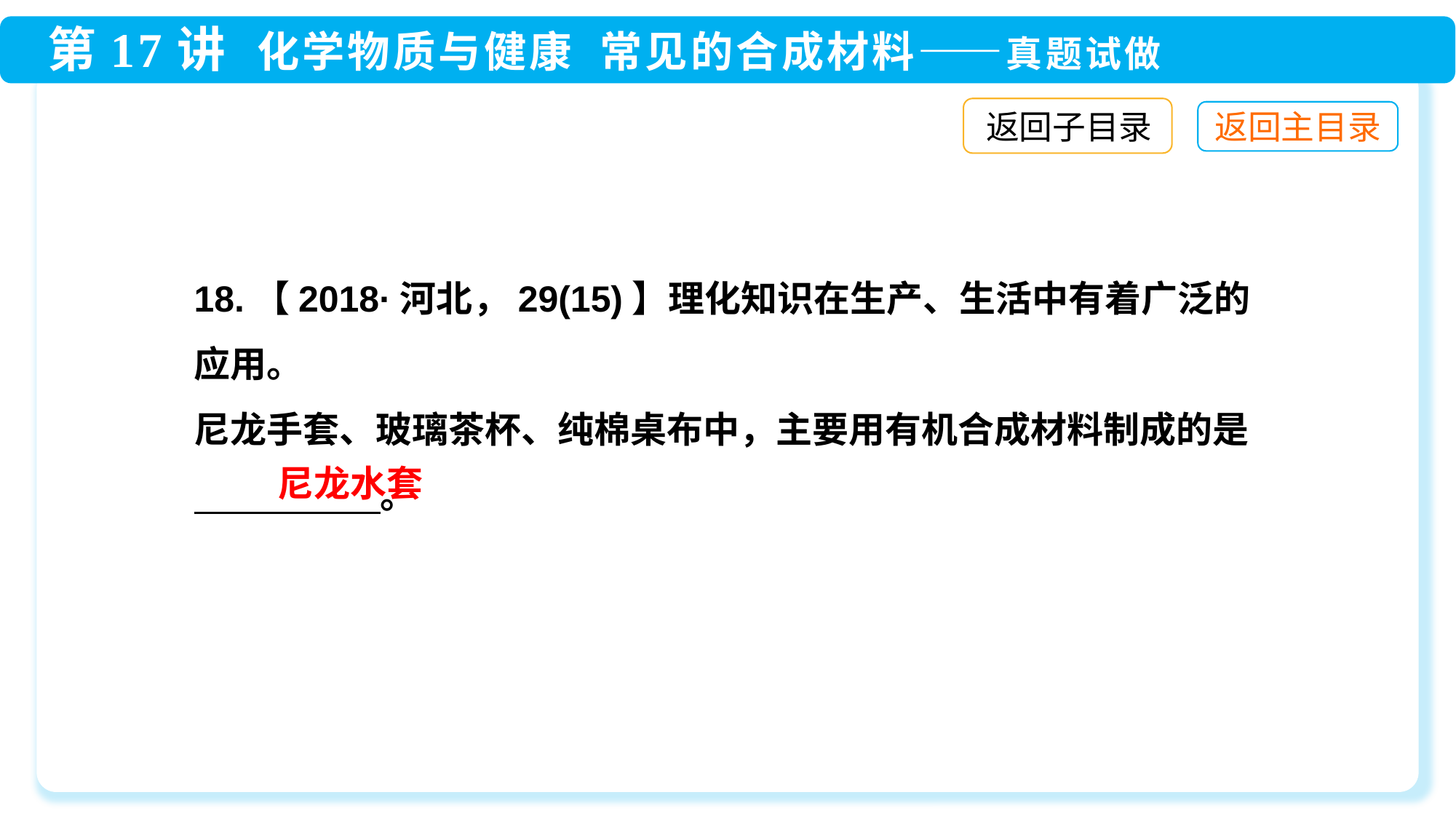

返回子目录
18.【2018·河北，29(15)】理化知识在生产、生活中有着广泛的应用。
尼龙手套、玻璃茶杯、纯棉桌布中，主要用有机合成材料制成的是　　　     　。
尼龙水套